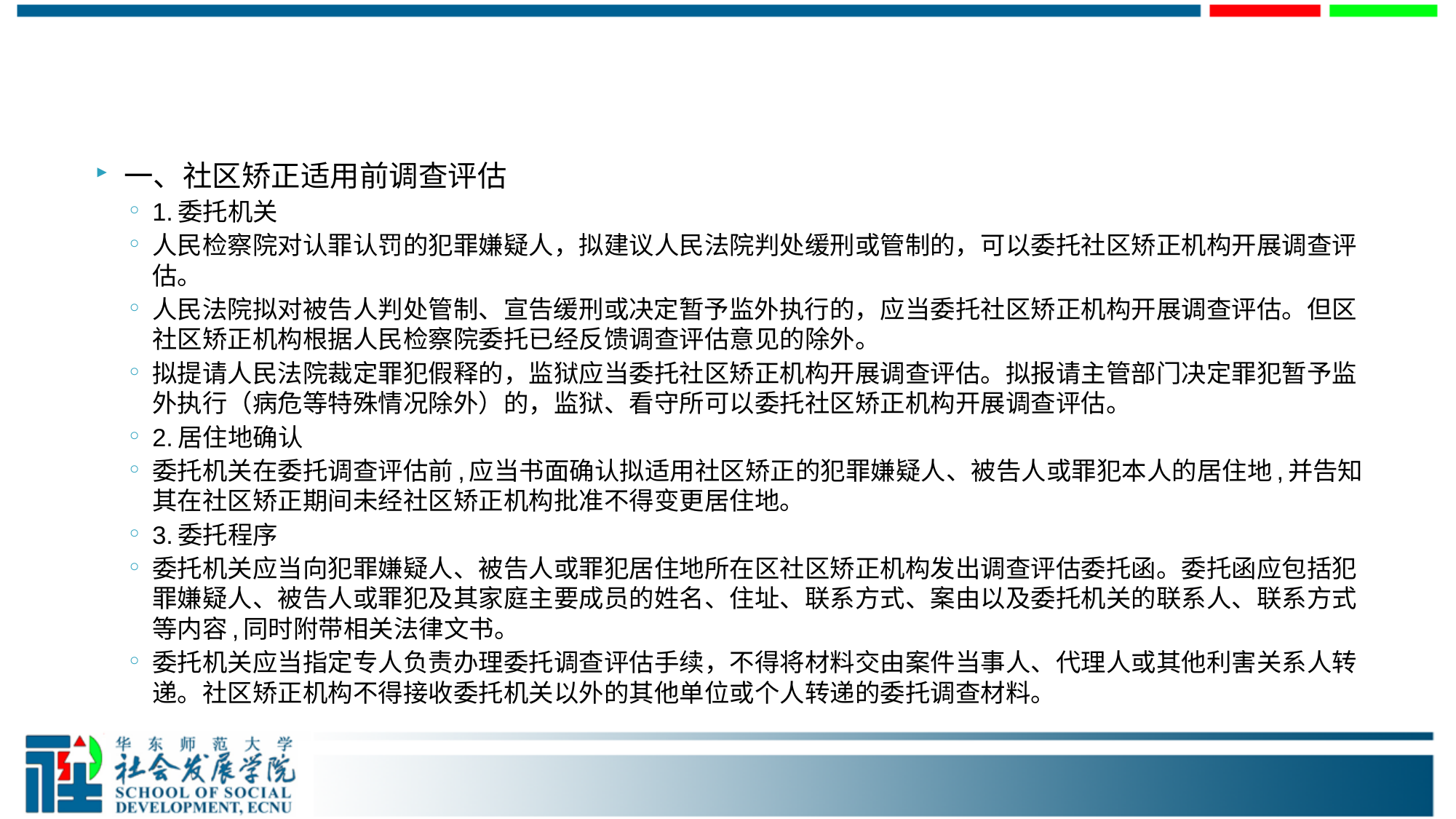

#
一、社区矫正适用前调查评估
1.委托机关
人民检察院对认罪认罚的犯罪嫌疑人，拟建议人民法院判处缓刑或管制的，可以委托社区矫正机构开展调查评估。
人民法院拟对被告人判处管制、宣告缓刑或决定暂予监外执行的，应当委托社区矫正机构开展调查评估。但区社区矫正机构根据人民检察院委托已经反馈调查评估意见的除外。
拟提请人民法院裁定罪犯假释的，监狱应当委托社区矫正机构开展调查评估。拟报请主管部门决定罪犯暂予监外执行（病危等特殊情况除外）的，监狱、看守所可以委托社区矫正机构开展调查评估。
2.居住地确认
委托机关在委托调查评估前,应当书面确认拟适用社区矫正的犯罪嫌疑人、被告人或罪犯本人的居住地,并告知其在社区矫正期间未经社区矫正机构批准不得变更居住地。
3.委托程序
委托机关应当向犯罪嫌疑人、被告人或罪犯居住地所在区社区矫正机构发出调查评估委托函。委托函应包括犯罪嫌疑人、被告人或罪犯及其家庭主要成员的姓名、住址、联系方式、案由以及委托机关的联系人、联系方式等内容,同时附带相关法律文书。
委托机关应当指定专人负责办理委托调查评估手续，不得将材料交由案件当事人、代理人或其他利害关系人转递。社区矫正机构不得接收委托机关以外的其他单位或个人转递的委托调查材料。